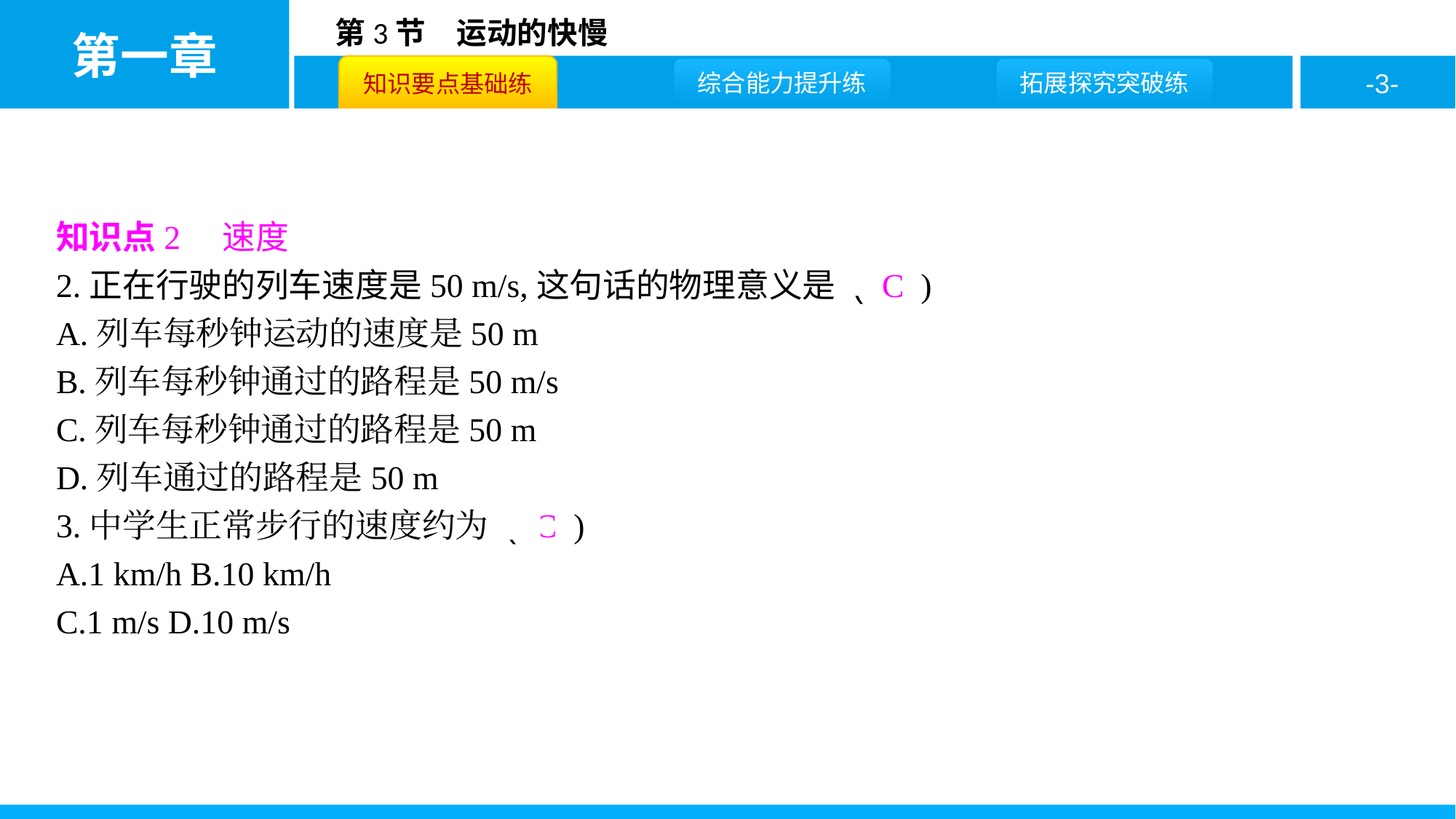

知识点2　速度
2.正在行驶的列车速度是50 m/s,这句话的物理意义是 (  C  )
A.列车每秒钟运动的速度是50 m
B.列车每秒钟通过的路程是50 m/s
C.列车每秒钟通过的路程是50 m
D.列车通过的路程是50 m
3.中学生正常步行的速度约为 (  C  )
A.1 km/h B.10 km/h
C.1 m/s D.10 m/s